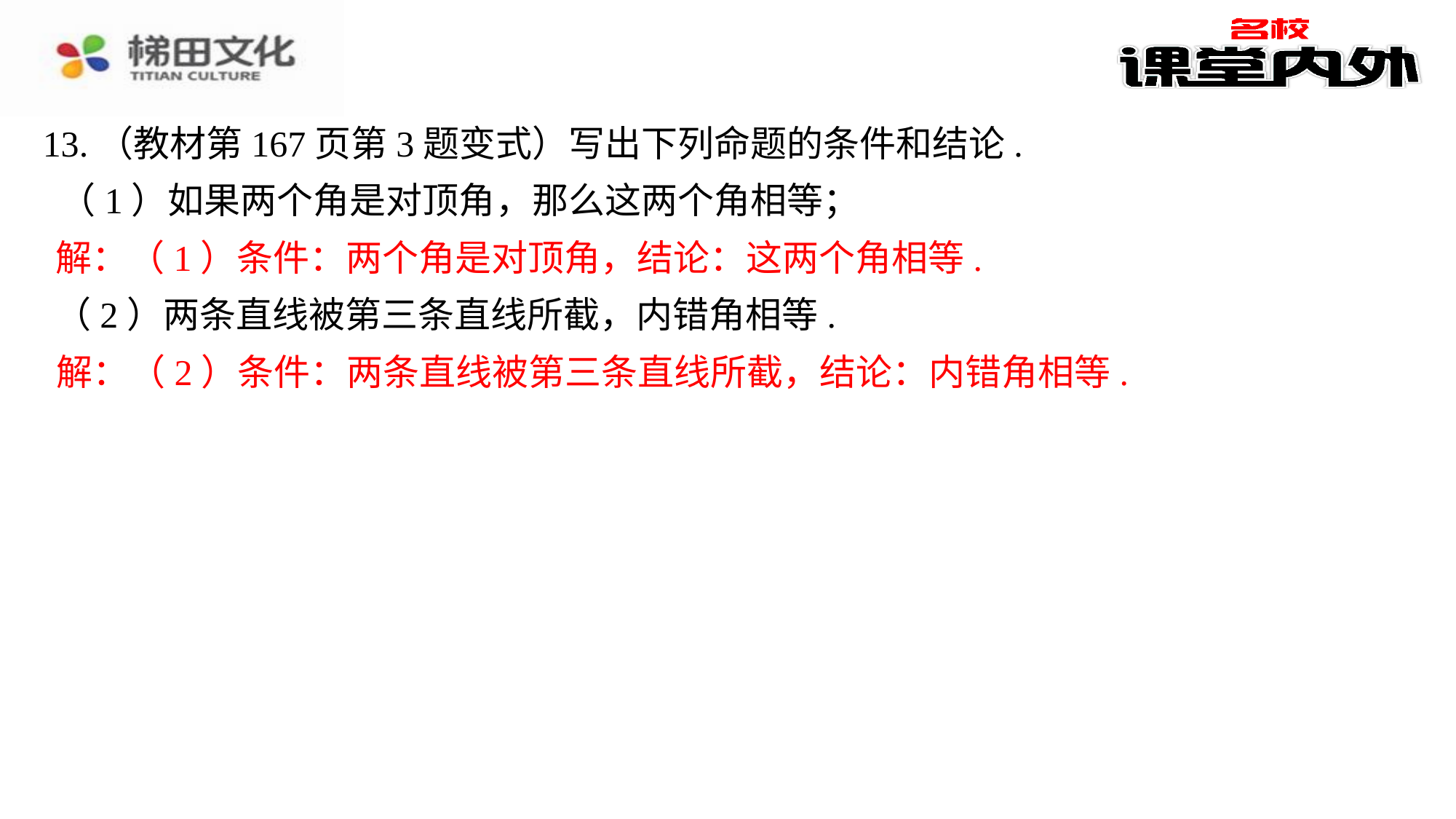

13.（教材第167页第3题变式）写出下列命题的条件和结论.
（1）如果两个角是对顶角，那么这两个角相等；
解：（1）条件：两个角是对顶角，结论：这两个角相等.
（2）两条直线被第三条直线所截，内错角相等.
解：（2）条件：两条直线被第三条直线所截，结论：内错角相等.